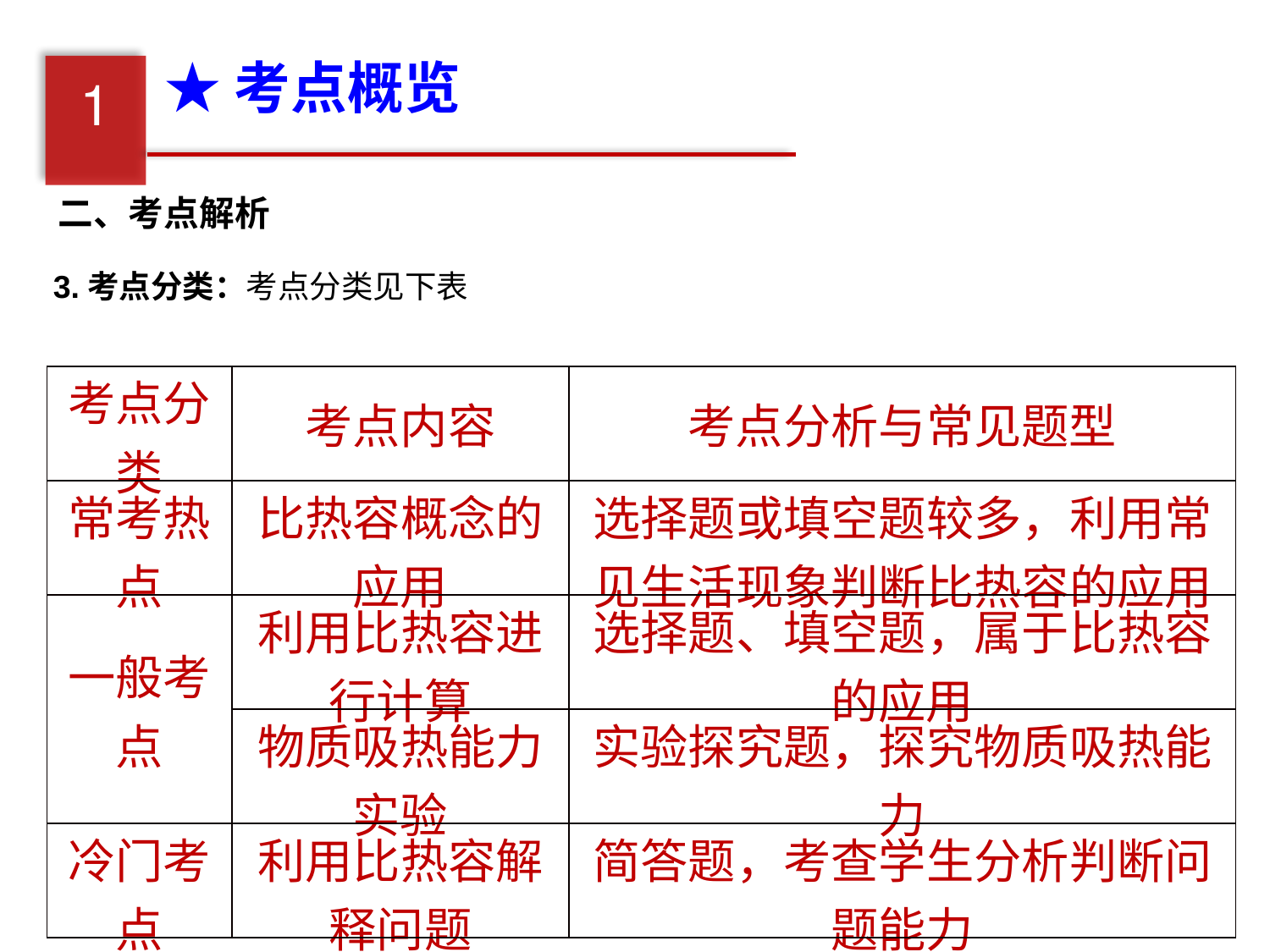

★考点概览

1
二、考点解析
3.考点分类：考点分类见下表
| 考点分类 | 考点内容 | 考点分析与常见题型 |
| --- | --- | --- |
| 常考热点 | 比热容概念的应用 | 选择题或填空题较多，利用常见生活现象判断比热容的应用 |
| 一般考点 | 利用比热容进行计算 | 选择题、填空题，属于比热容的应用 |
|  | 物质吸热能力实验 | 实验探究题，探究物质吸热能力 |
| 冷门考点 | 利用比热容解释问题 | 简答题，考查学生分析判断问题能力 |